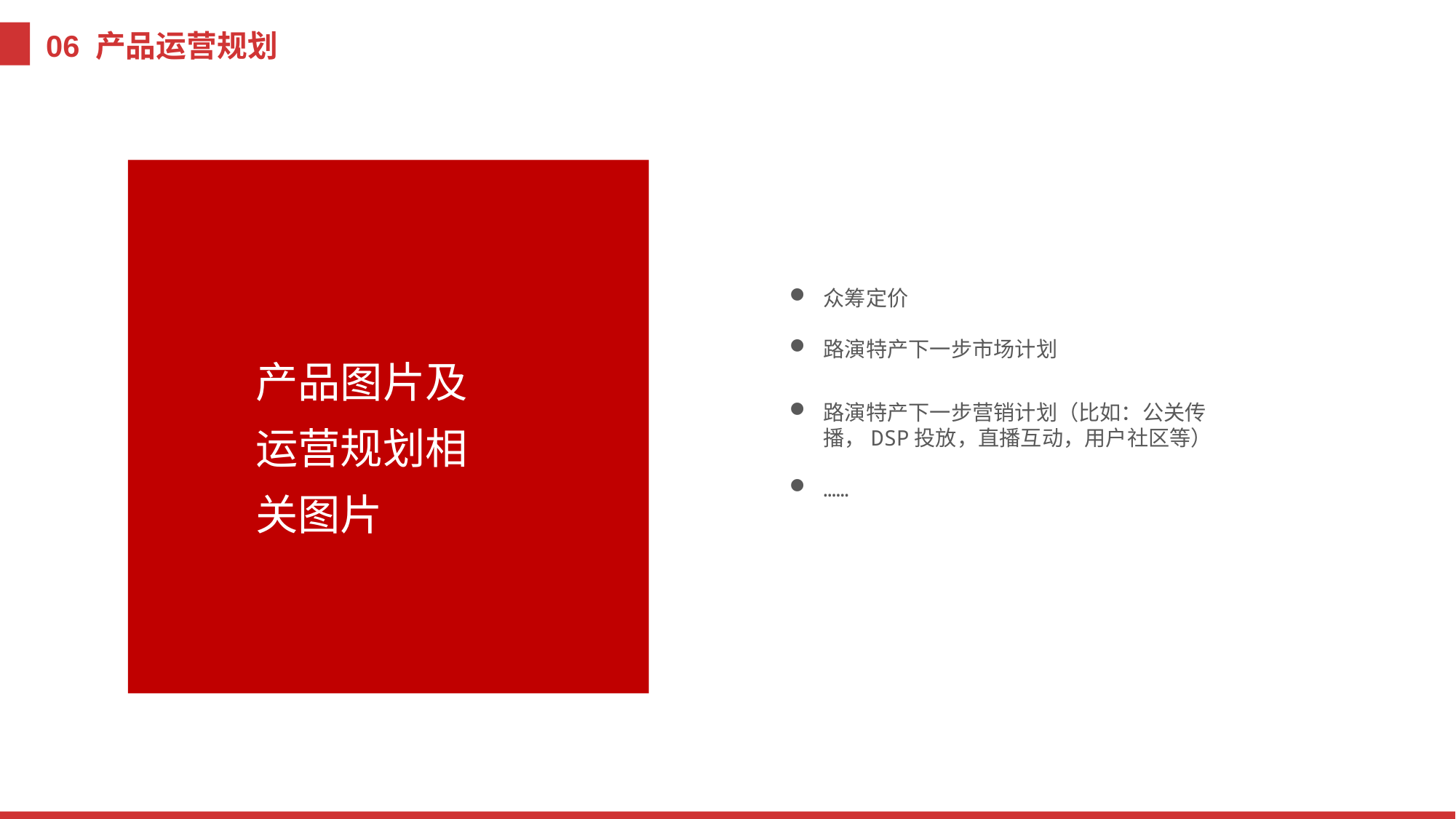

06 产品运营规划

众筹定价

路演特产下一步市场计划

路演特产下一步营销计划（比如：公关传播，DSP投放，直播互动，用户社区等）

……

产品图片及运营规划相关图片